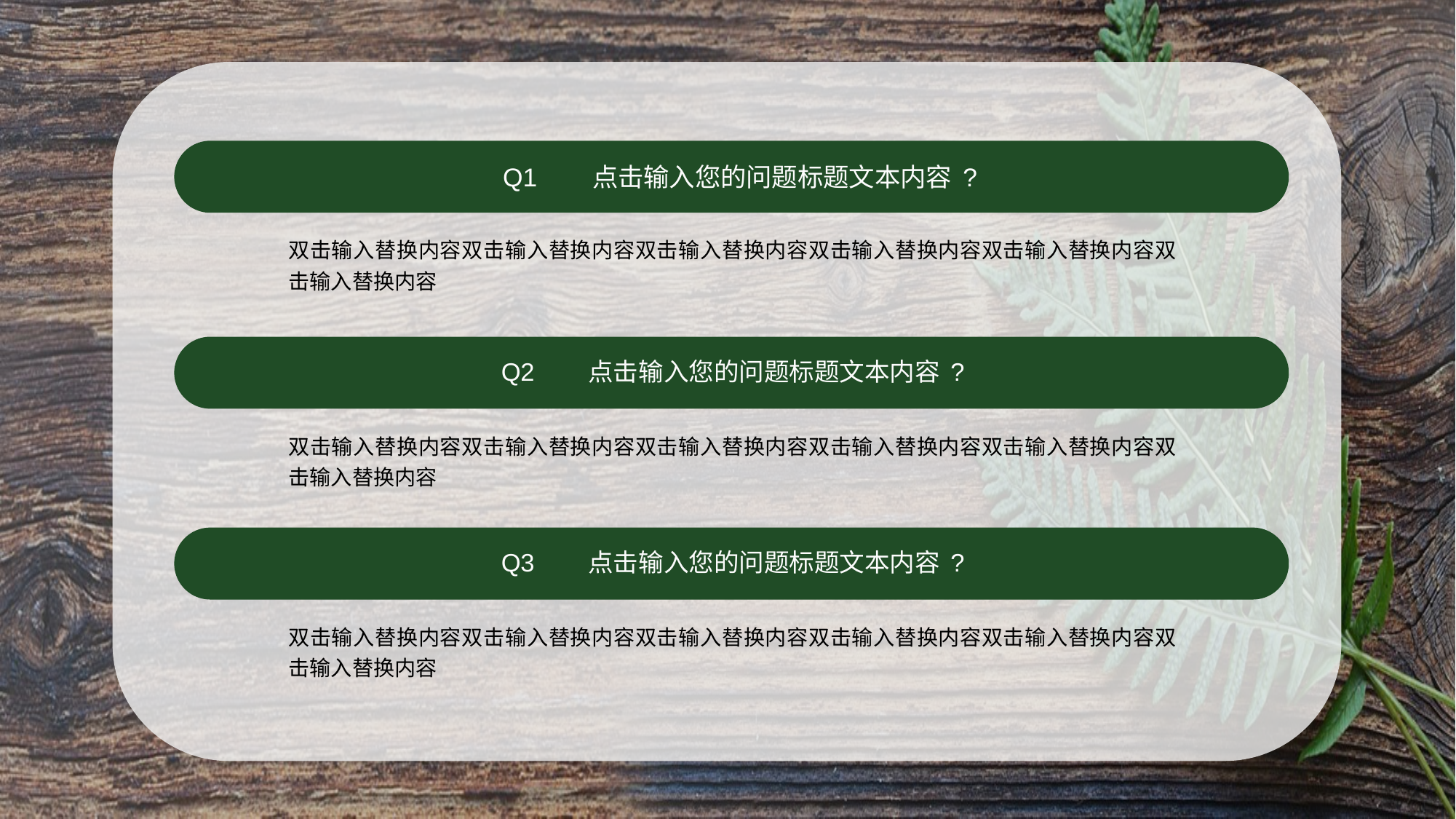

Q1       点击输入您的问题标题文本内容 ?
双击输入替换内容双击输入替换内容双击输入替换内容双击输入替换内容双击输入替换内容双击输入替换内容

Q2       点击输入您的问题标题文本内容 ?
双击输入替换内容双击输入替换内容双击输入替换内容双击输入替换内容双击输入替换内容双击输入替换内容

Q3       点击输入您的问题标题文本内容 ?
双击输入替换内容双击输入替换内容双击输入替换内容双击输入替换内容双击输入替换内容双击输入替换内容